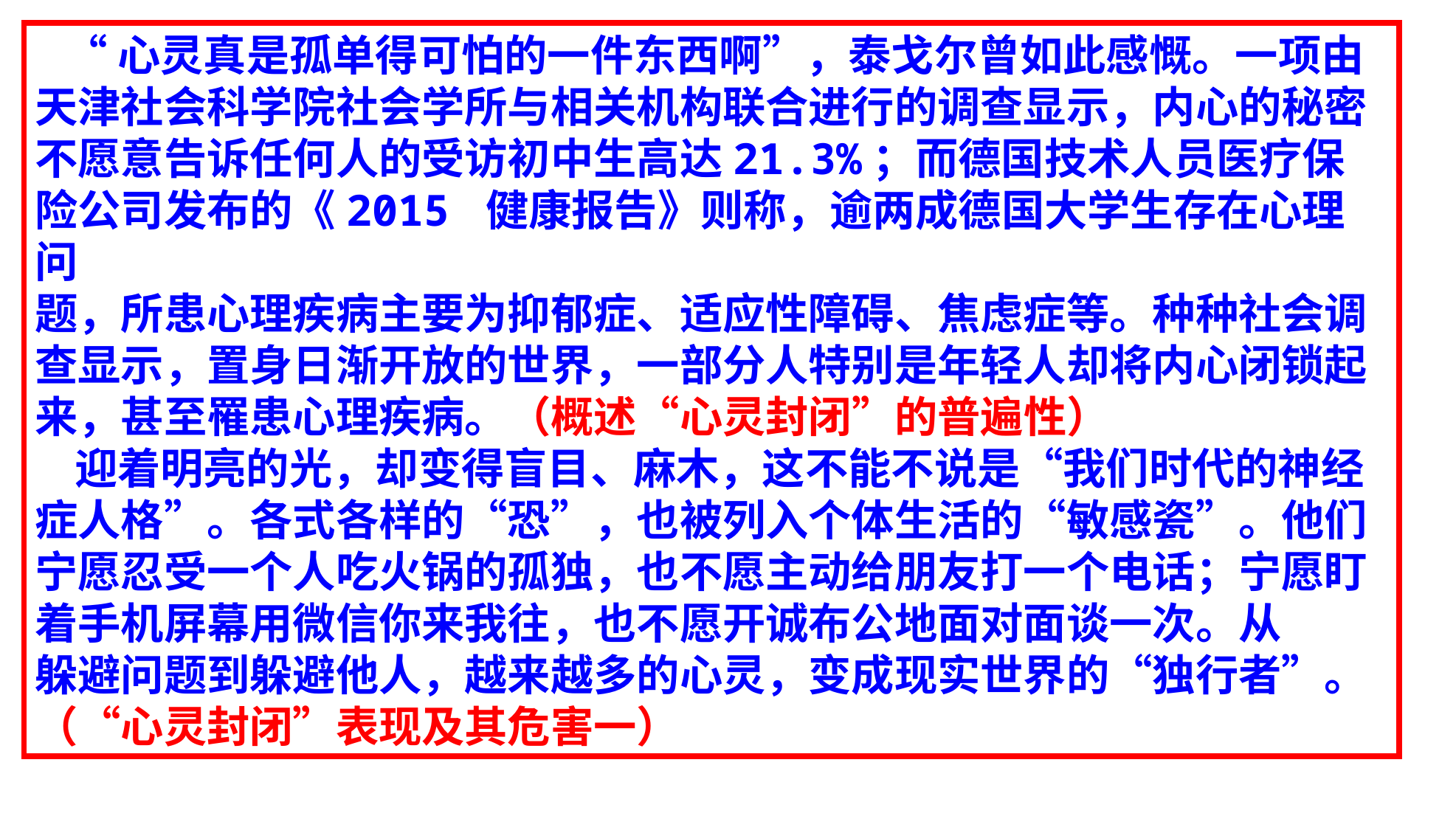

“心灵真是孤单得可怕的一件东西啊”，泰戈尔曾如此感慨。一项由天津社会科学院社会学所与相关机构联合进行的调查显示，内心的秘密不愿意告诉任何人的受访初中生高达21.3%；而德国技术人员医疗保险公司发布的《2015 健康报告》则称，逾两成德国大学生存在心理问
题，所患心理疾病主要为抑郁症、适应性障碍、焦虑症等。种种社会调查显示，置身日渐开放的世界，一部分人特别是年轻人却将内心闭锁起来，甚至罹患心理疾病。（概述“心灵封闭”的普遍性）
   迎着明亮的光，却变得盲目、麻木，这不能不说是“我们时代的神经症人格”。各式各样的“恐”，也被列入个体生活的“敏感瓷”。他们宁愿忍受一个人吃火锅的孤独，也不愿主动给朋友打一个电话；宁愿盯着手机屏幕用微信你来我往，也不愿开诚布公地面对面谈一次。从
躲避问题到躲避他人，越来越多的心灵，变成现实世界的“独行者”。（“心灵封闭”表现及其危害一）